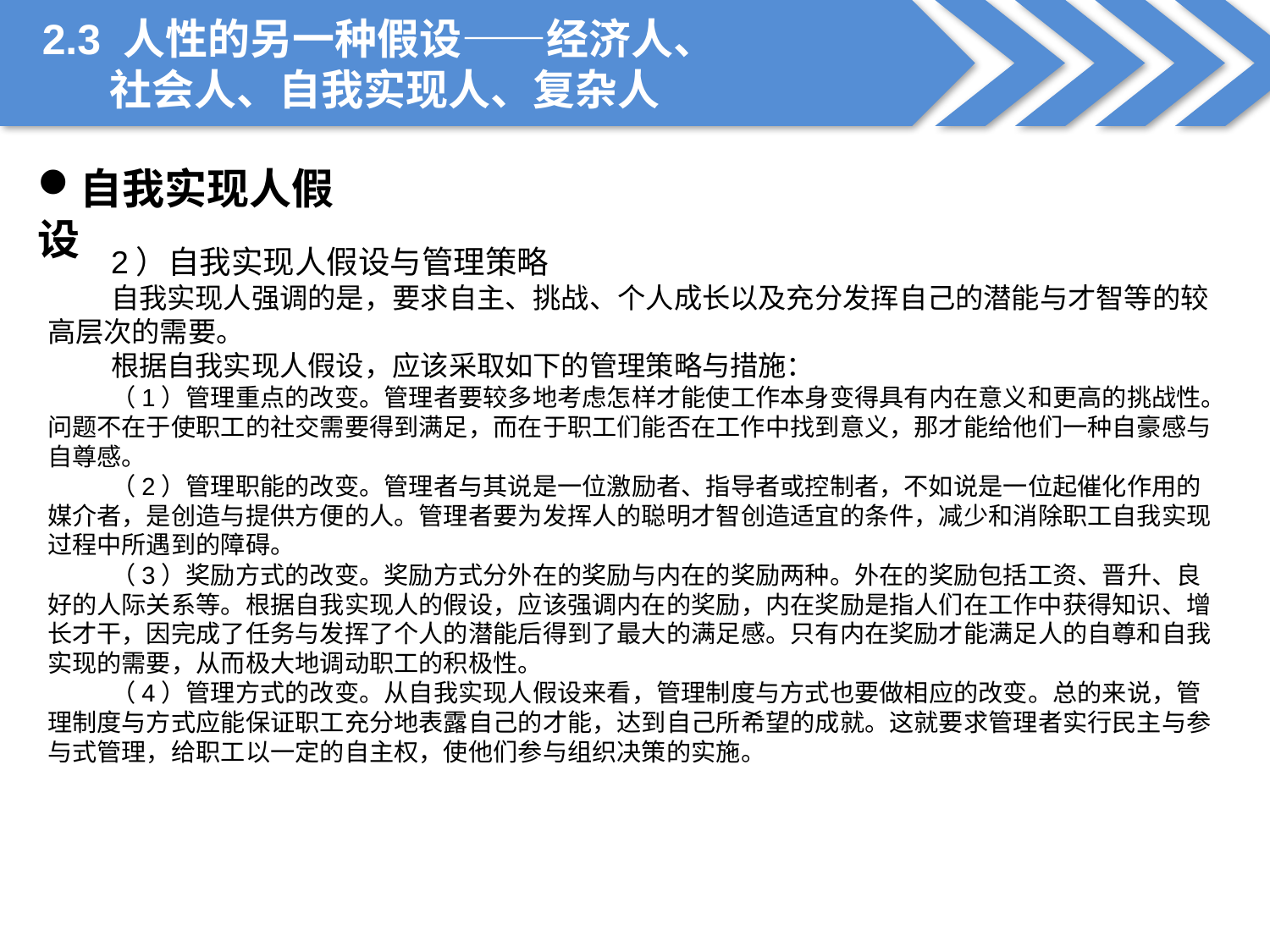

2.3 人性的另一种假设——经济人、
      社会人、自我实现人、复杂人
自我实现人假设
2）自我实现人假设与管理策略
自我实现人强调的是，要求自主、挑战、个人成长以及充分发挥自己的潜能与才智等的较高层次的需要。
根据自我实现人假设，应该采取如下的管理策略与措施：
（1）管理重点的改变。管理者要较多地考虑怎样才能使工作本身变得具有内在意义和更高的挑战性。问题不在于使职工的社交需要得到满足，而在于职工们能否在工作中找到意义，那才能给他们一种自豪感与自尊感。
（2）管理职能的改变。管理者与其说是一位激励者、指导者或控制者，不如说是一位起催化作用的媒介者，是创造与提供方便的人。管理者要为发挥人的聪明才智创造适宜的条件，减少和消除职工自我实现过程中所遇到的障碍。
（3）奖励方式的改变。奖励方式分外在的奖励与内在的奖励两种。外在的奖励包括工资、晋升、良好的人际关系等。根据自我实现人的假设，应该强调内在的奖励，内在奖励是指人们在工作中获得知识、增长才干，因完成了任务与发挥了个人的潜能后得到了最大的满足感。只有内在奖励才能满足人的自尊和自我实现的需要，从而极大地调动职工的积极性。
（4）管理方式的改变。从自我实现人假设来看，管理制度与方式也要做相应的改变。总的来说，管理制度与方式应能保证职工充分地表露自己的才能，达到自己所希望的成就。这就要求管理者实行民主与参与式管理，给职工以一定的自主权，使他们参与组织决策的实施。